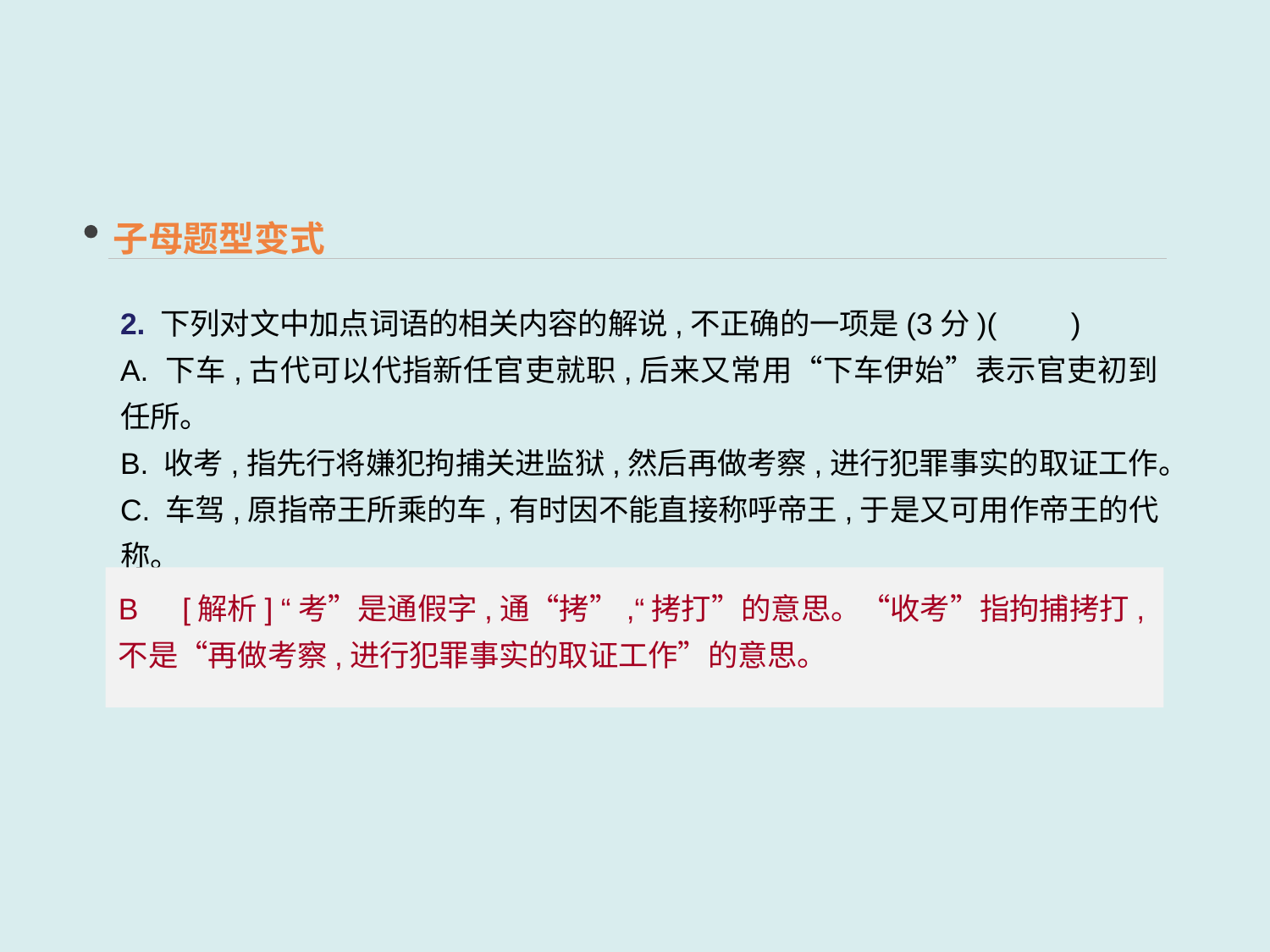

子母题型变式

2. 下列对文中加点词语的相关内容的解说,不正确的一项是(3分)(　　)
A. 下车,古代可以代指新任官吏就职,后来又常用“下车伊始”表示官吏初到任所。
B. 收考,指先行将嫌犯拘捕关进监狱,然后再做考察,进行犯罪事实的取证工作。
C. 车驾,原指帝王所乘的车,有时因不能直接称呼帝王,于是又可用作帝王的代称。
D. 京师,古代指国家的都城,《三国演义》中就经常提到“京师”,现代泛指首都。

B　[解析] “考”是通假字,通“拷”,“拷打”的意思。“收考”指拘捕拷打,不是“再做考察,进行犯罪事实的取证工作”的意思。